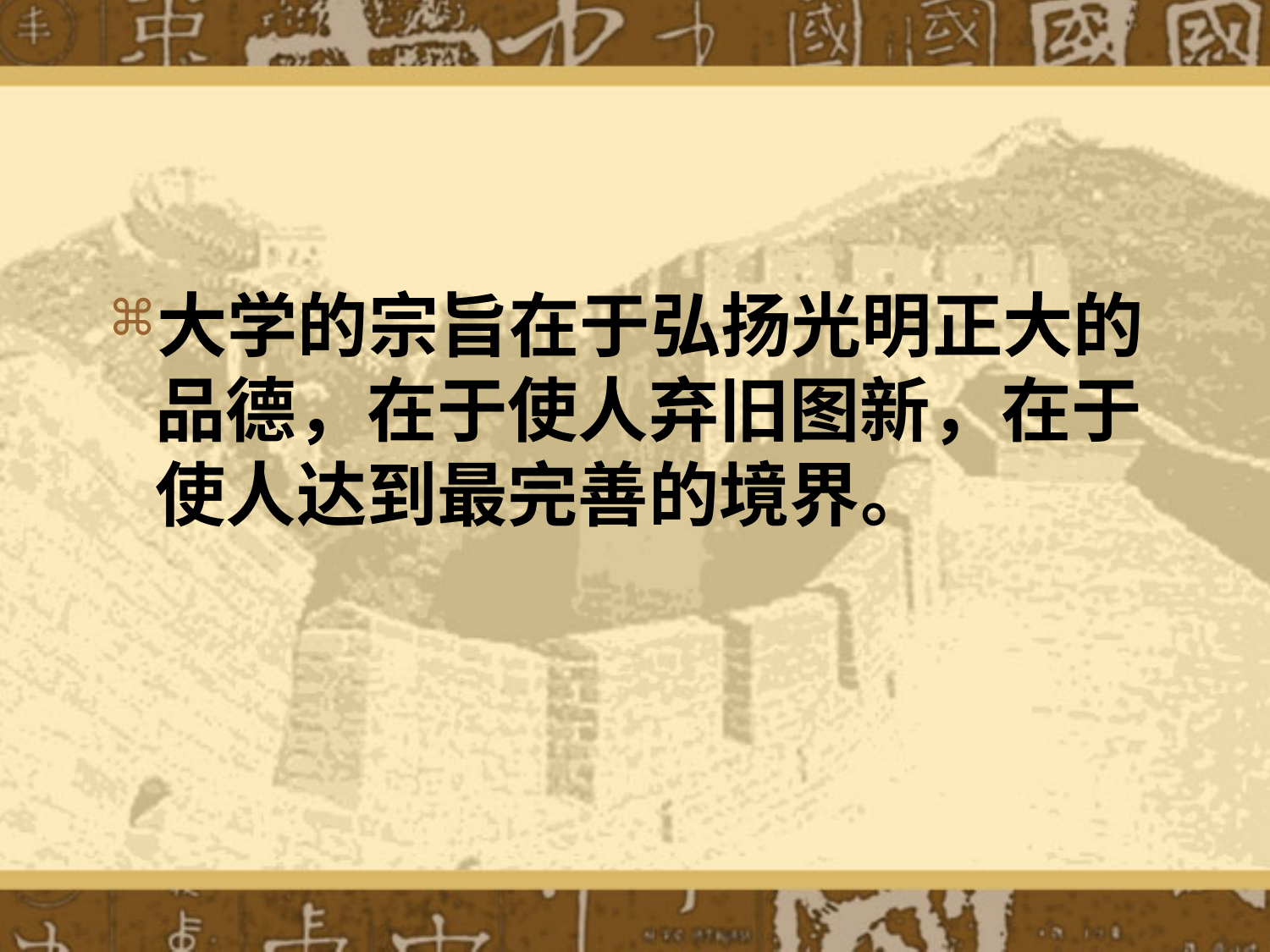

大学的宗旨在于弘扬光明正大的品德，在于使人弃旧图新，在于使人达到最完善的境界。